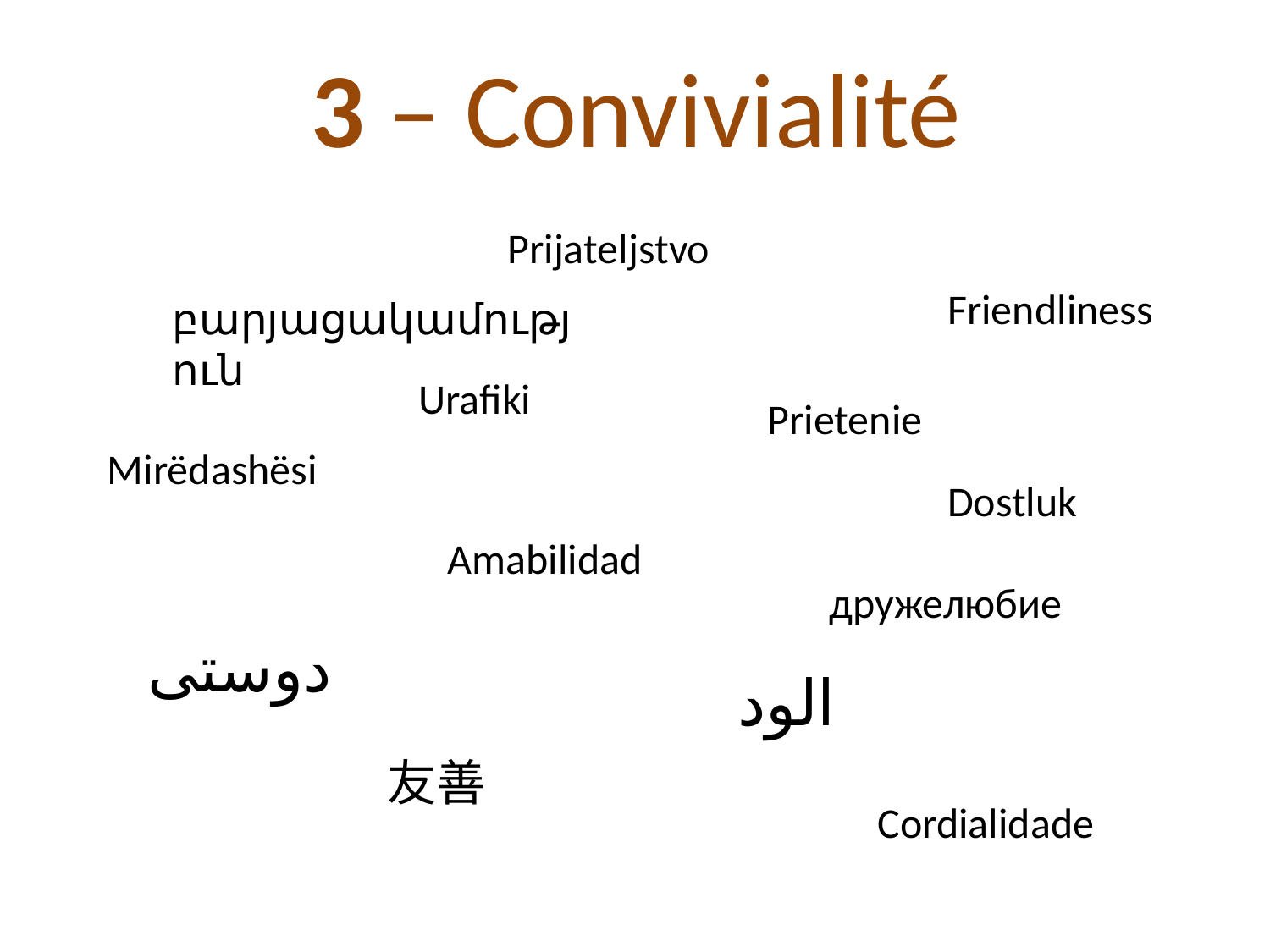

# 3 – Convivialité
Prijateljstvo
Friendliness
բարյացակամություն
Urafiki
Prietenie
Mirëdashësi
Dostluk
Amabilidad
дружелюбие
دوستی
الود
友善
Cordialidade